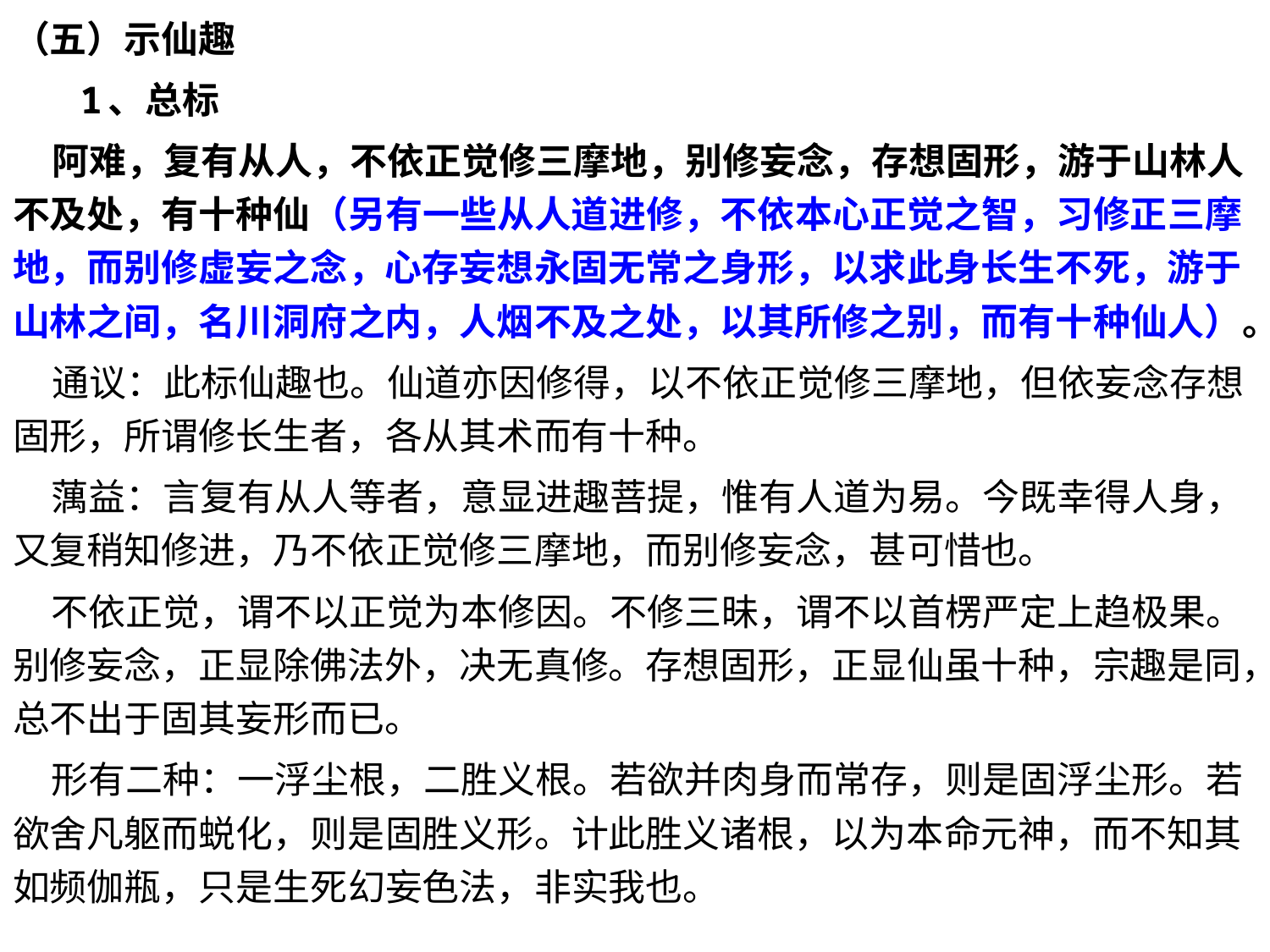

（五）示仙趣
   1、总标
    阿难，复有从人，不依正觉修三摩地，别修妄念，存想固形，游于山林人不及处，有十种仙（另有一些从人道进修，不依本心正觉之智，习修正三摩地，而别修虚妄之念，心存妄想永固无常之身形，以求此身长生不死，游于山林之间，名川洞府之内，人烟不及之处，以其所修之别，而有十种仙人）。
    通议：此标仙趣也。仙道亦因修得，以不依正觉修三摩地，但依妄念存想固形，所谓修长生者，各从其术而有十种。
    蕅益：言复有从人等者，意显进趣菩提，惟有人道为易。今既幸得人身，又复稍知修进，乃不依正觉修三摩地，而别修妄念，甚可惜也。
    不依正觉，谓不以正觉为本修因。不修三昧，谓不以首楞严定上趋极果。别修妄念，正显除佛法外，决无真修。存想固形，正显仙虽十种，宗趣是同，总不出于固其妄形而已。
    形有二种：一浮尘根，二胜义根。若欲并肉身而常存，则是固浮尘形。若欲舍凡躯而蜕化，则是固胜义形。计此胜义诸根，以为本命元神，而不知其如频伽瓶，只是生死幻妄色法，非实我也。